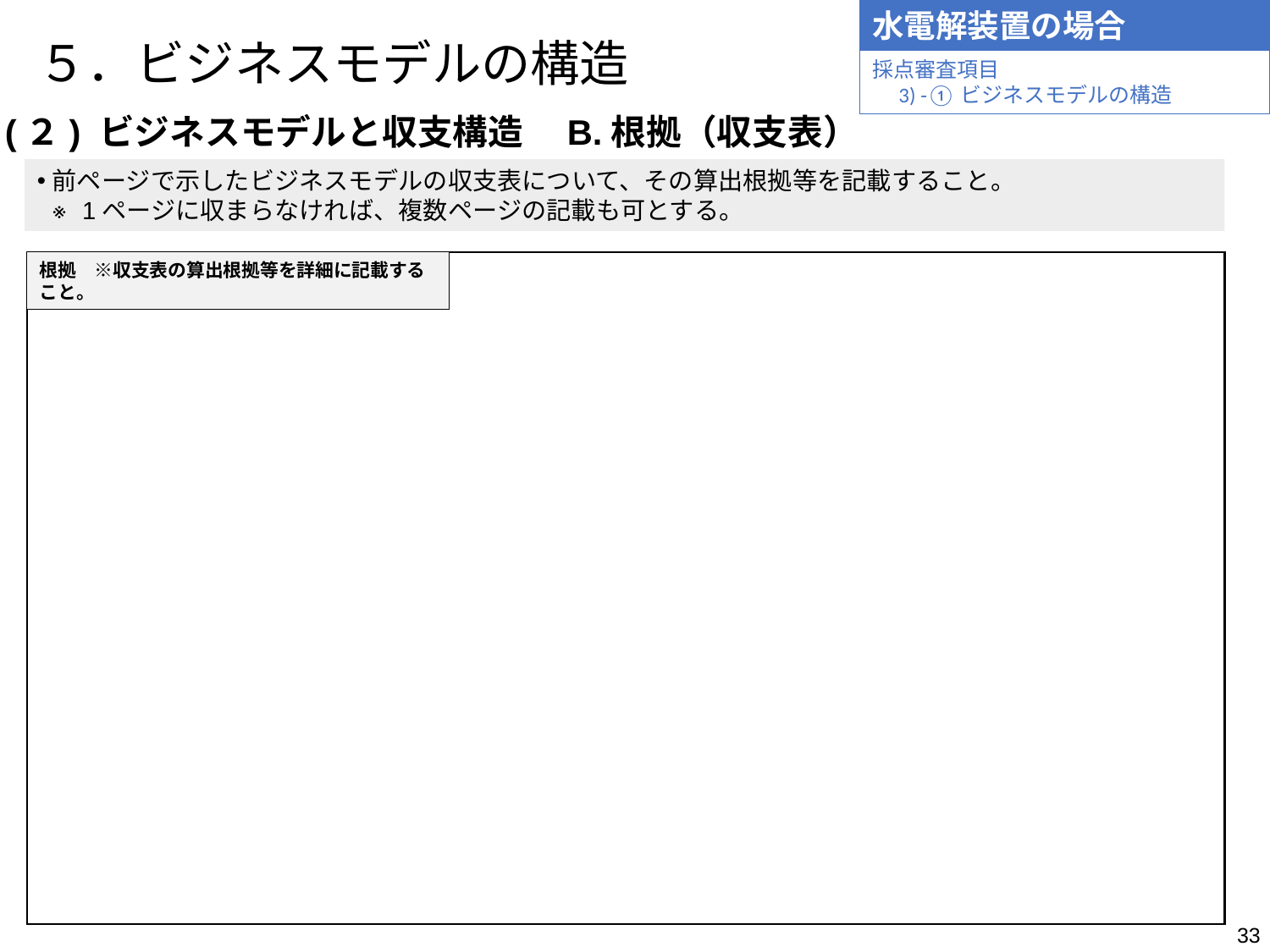

水電解装置の場合
# ５．ビジネスモデルの構造
採点審査項目
　3) -①ビジネスモデルの構造
(２) ビジネスモデルと収支構造　B.根拠（収支表）
前ページで示したビジネスモデルの収支表について、その算出根拠等を記載すること。
1ページに収まらなければ、複数ページの記載も可とする。
根拠　※収支表の算出根拠等を詳細に記載すること。